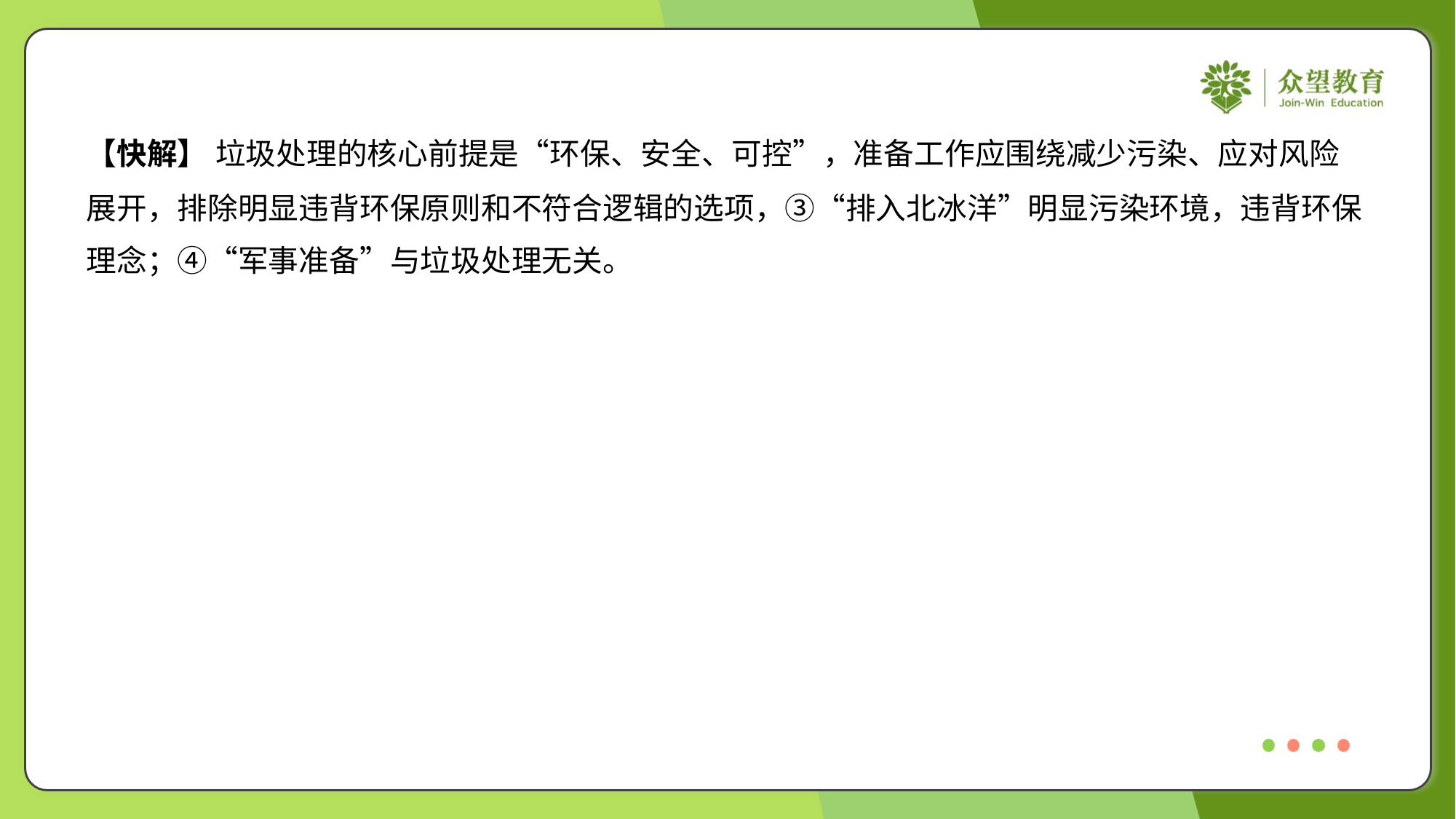

【快解】 垃圾处理的核心前提是“环保、安全、可控”，准备工作应围绕减少污染、应对风险
展开，排除明显违背环保原则和不符合逻辑的选项，③“排入北冰洋”明显污染环境，违背环保
理念；④“军事准备”与垃圾处理无关。